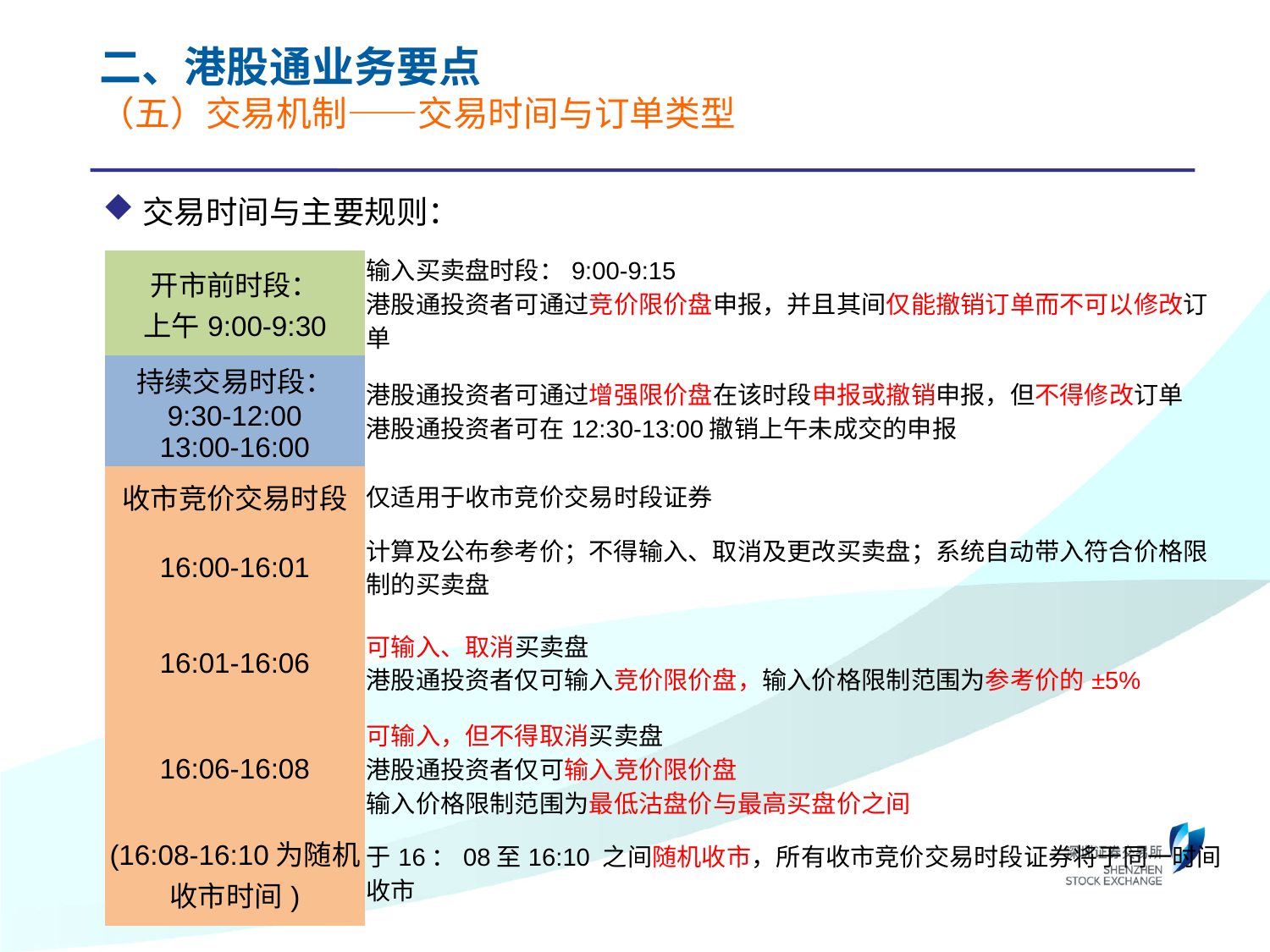

二、港股通业务要点
（五）交易机制——交易时间与订单类型

交易时间与主要规则：
| 开市前时段： 上午9:00-9:30 | 输入买卖盘时段：9:00-9:15 港股通投资者可通过竞价限价盘申报，并且其间仅能撤销订单而不可以修改订单 |
| --- | --- |
| 持续交易时段： 9:30-12:00 13:00-16:00 | 港股通投资者可通过增强限价盘在该时段申报或撤销申报，但不得修改订单 港股通投资者可在12:30-13:00撤销上午未成交的申报 |
| 收市竞价交易时段 | 仅适用于收市竞价交易时段证券 |
| 16:00-16:01 | 计算及公布参考价；不得输入、取消及更改买卖盘；系统自动带入符合价格限制的买卖盘 |
| 16:01-16:06 | 可输入、取消买卖盘 港股通投资者仅可输入竞价限价盘，输入价格限制范围为参考价的±5% |
| 16:06-16:08 | 可输入，但不得取消买卖盘 港股通投资者仅可输入竞价限价盘 输入价格限制范围为最低沽盘价与最高买盘价之间 |
| (16:08-16:10为随机收市时间) | 于16：08至16:10 之间随机收市，所有收市竞价交易时段证券将于同一时间收市 |